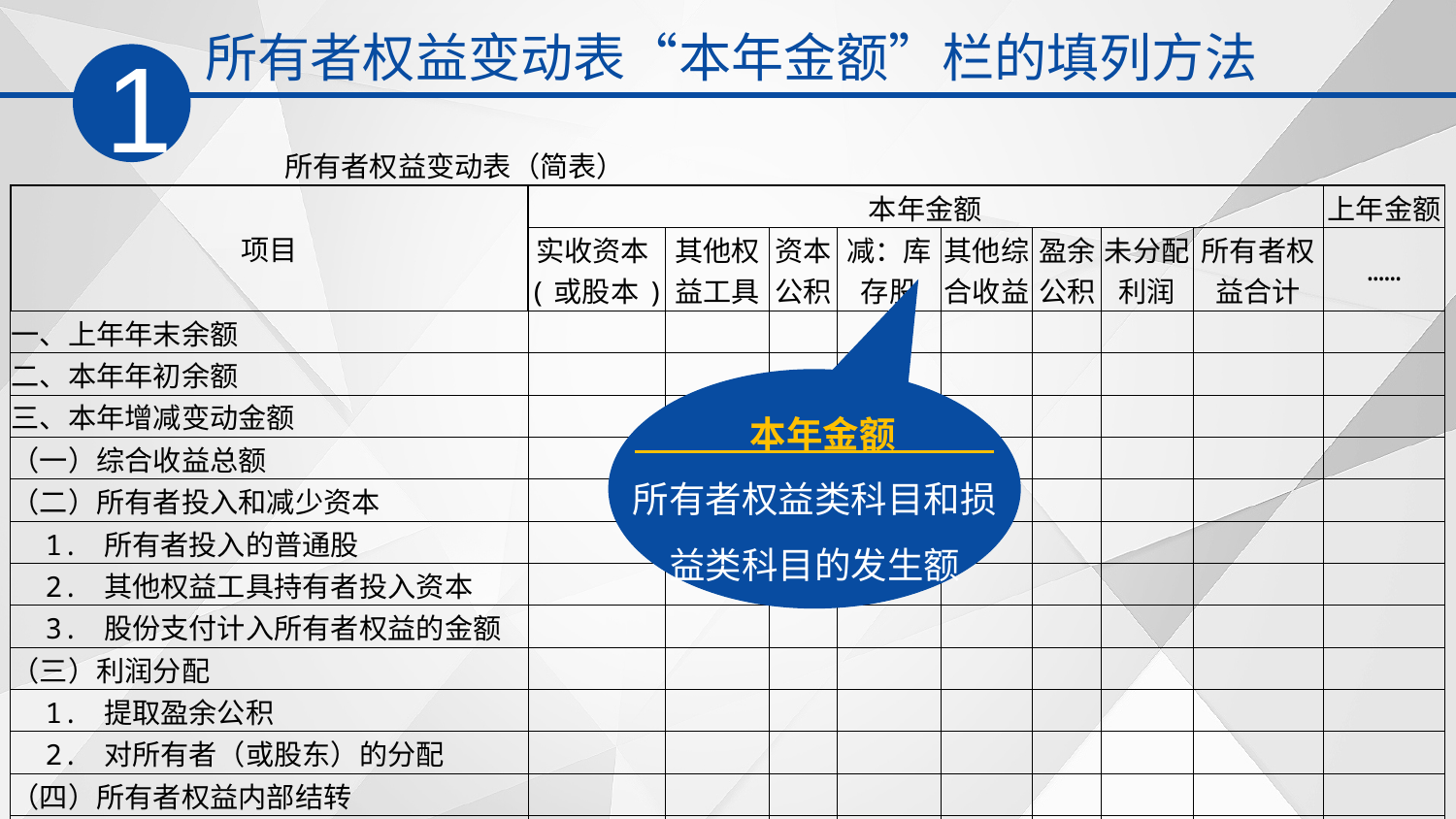

所有者权益变动表“本年金额”栏的填列方法
1

| 所有者权益变动表（简表） |  |  |  |  |  |  |  |  |  |
| --- | --- | --- | --- | --- | --- | --- | --- | --- | --- |
| 项目 | 本年金额 |  |  |  |  |  |  |  | 上年金额 |
|  | 实收资本(或股本) | 其他权益工具 | 资本公积 | 减：库存股 | 其他综合收益 | 盈余公积 | 未分配利润 | 所有者权益合计 | …… |
| 一、上年年末余额 |  |  |  |  |  |  |  |  |  |
| 二、本年年初余额 |  |  |  |  |  |  |  |  |  |
| 三、本年增减变动金额 |  |  |  |  |  |  |  |  |  |
| （一）综合收益总额 |  |  |  |  |  |  |  |  |  |
| （二）所有者投入和减少资本 |  |  |  |  |  |  |  |  |  |
| 1. 所有者投入的普通股 |  |  |  |  |  |  |  |  |  |
| 2. 其他权益工具持有者投入资本 |  |  |  |  |  |  |  |  |  |
| 3. 股份支付计入所有者权益的金额 |  |  |  |  |  |  |  |  |  |
| （三）利润分配 |  |  |  |  |  |  |  |  |  |
| 1. 提取盈余公积 |  |  |  |  |  |  |  |  |  |
| 2. 对所有者（或股东）的分配 |  |  |  |  |  |  |  |  |  |
| （四）所有者权益内部结转 |  |  |  |  |  |  |  |  |  |
| 1. 资本公积转增资本（或股本） |  |  |  |  |  |  |  |  |  |
| … … … |  |  |  |  |  |  |  |  |  |
| 四、本年年末余额 |  |  |  |  |  |  |  |  |  |

 本年金额
所有者权益类科目和损益类科目的发生额